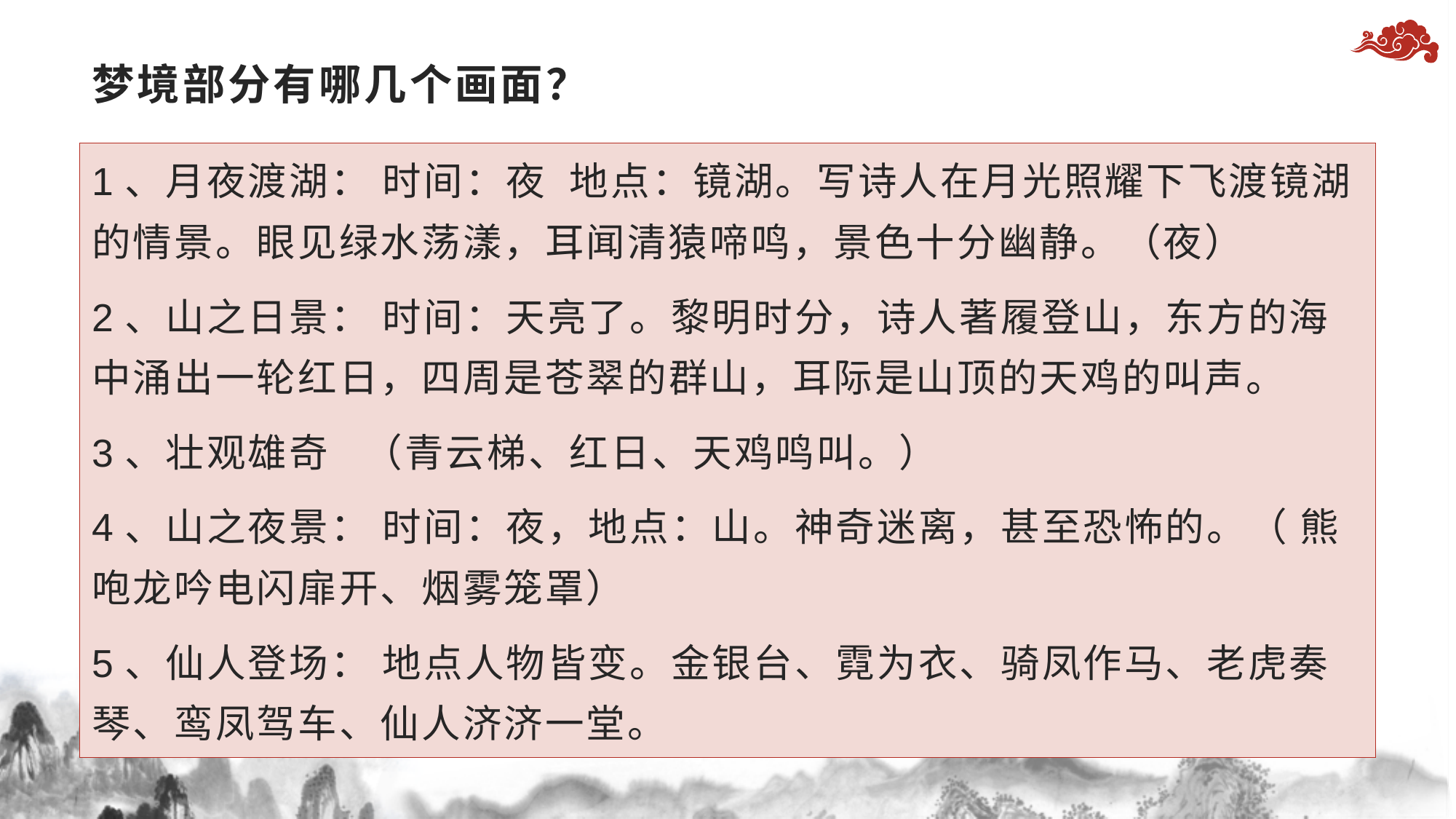

# 梦境部分有哪几个画面？
1、月夜渡湖： 时间：夜  地点：镜湖。写诗人在月光照耀下飞渡镜湖的情景。眼见绿水荡漾，耳闻清猿啼鸣，景色十分幽静。（夜）
2、山之日景： 时间：天亮了。黎明时分，诗人著履登山，东方的海中涌出一轮红日，四周是苍翠的群山，耳际是山顶的天鸡的叫声。
3、壮观雄奇   （青云梯、红日、天鸡鸣叫。）
4、山之夜景： 时间：夜，地点：山。神奇迷离，甚至恐怖的。（ 熊咆龙吟电闪扉开、烟雾笼罩）
5、仙人登场： 地点人物皆变。金银台、霓为衣、骑凤作马、老虎奏琴、鸾凤驾车、仙人济济一堂。